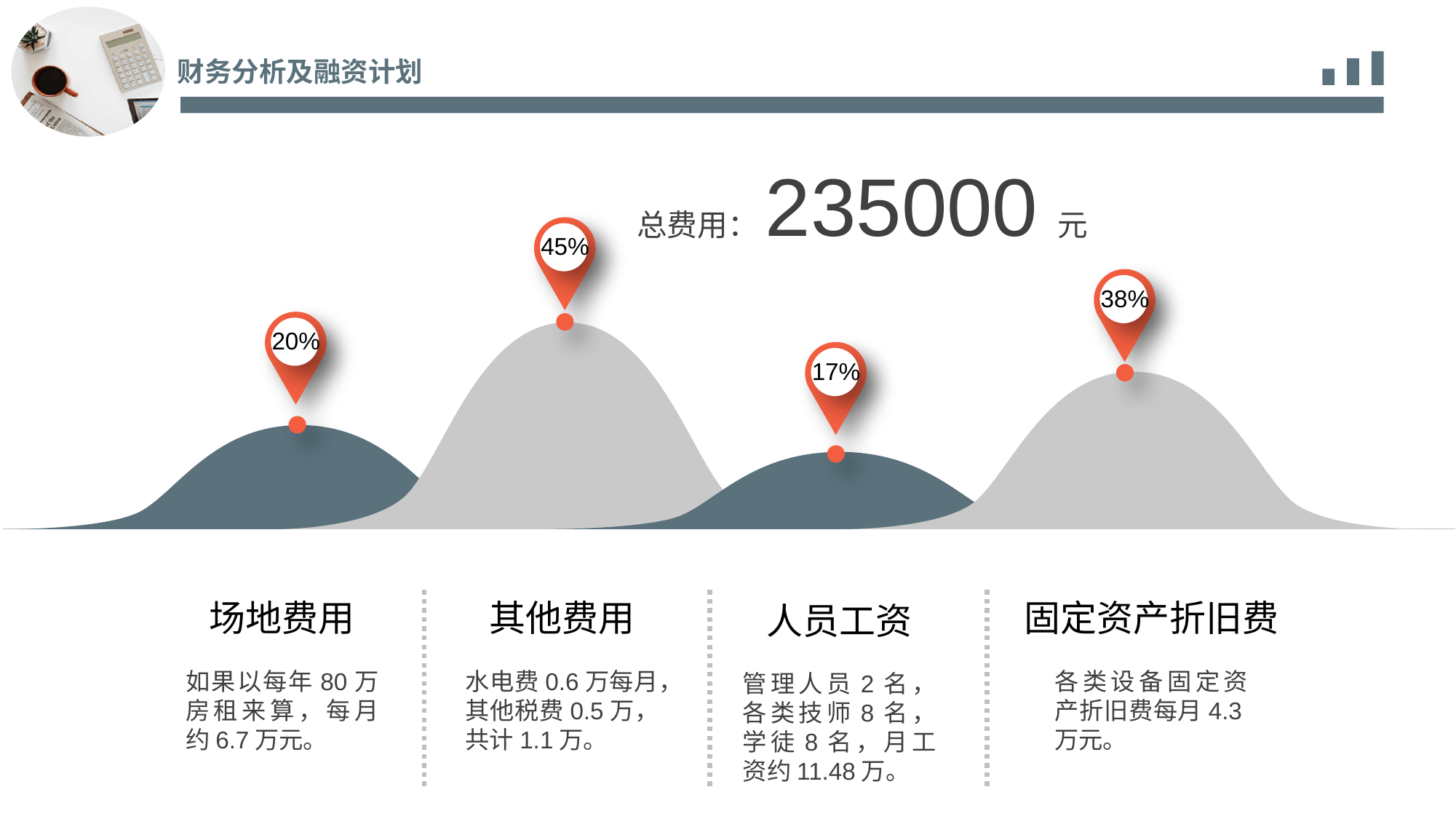

财务分析及融资计划

总费用：235000元

45%

38%

20%

17%

场地费用
其他费用
固定资产折旧费
人员工资
如果以每年80万房租来算，每月约6.7万元。
水电费0.6万每月，其他税费0.5万，共计1.1万。
各类设备固定资产折旧费每月4.3万元。
管理人员2名，各类技师8名，学徒8名，月工资约11.48万。